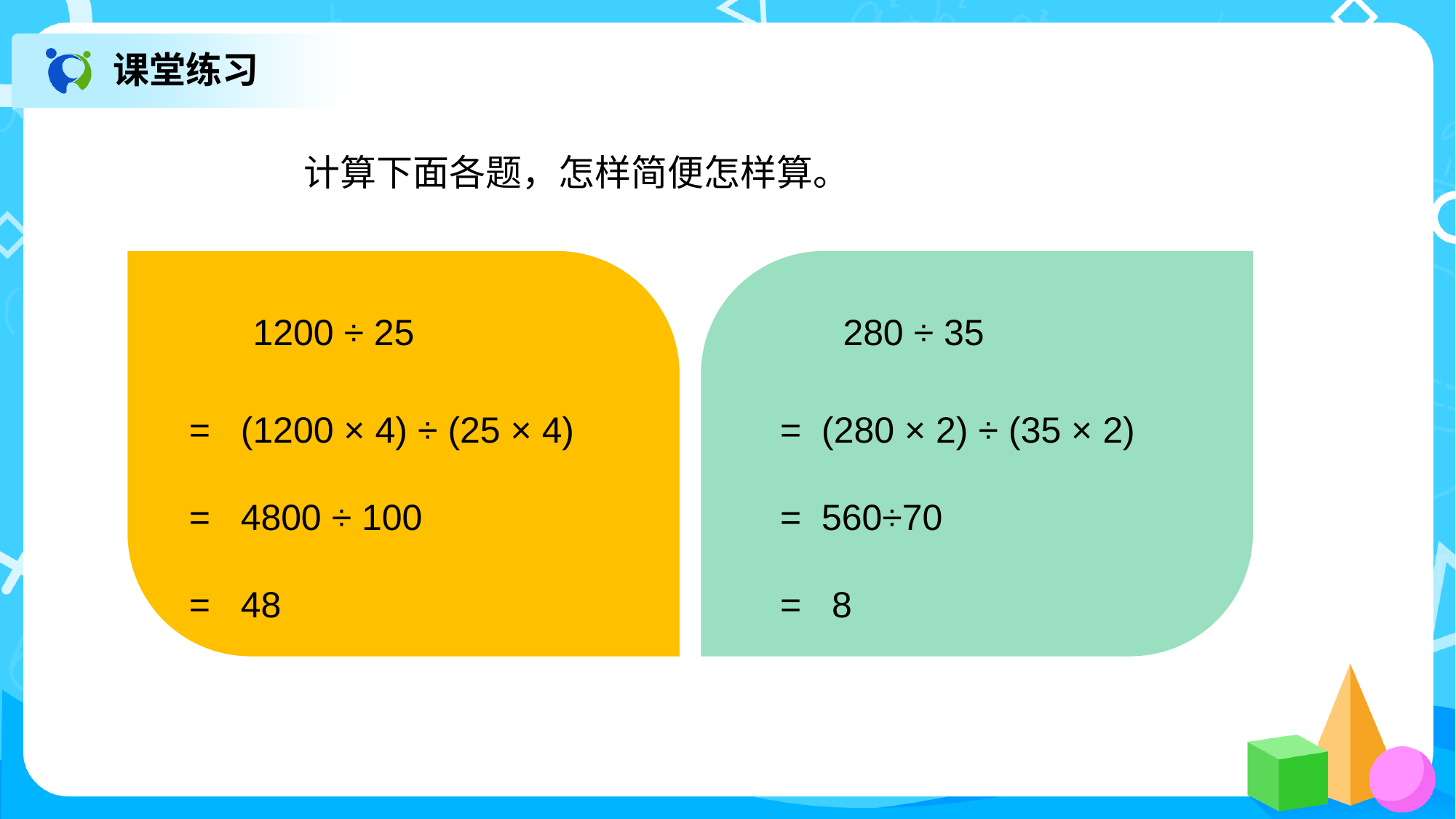

课堂练习
计算下面各题，怎样简便怎样算。

1200 ÷ 25
 280 ÷ 35
=  (280 × 2) ÷ (35 × 2)
=  560÷70
=   8
=   (1200 × 4) ÷ (25 × 4)
=   4800 ÷ 100
=   48